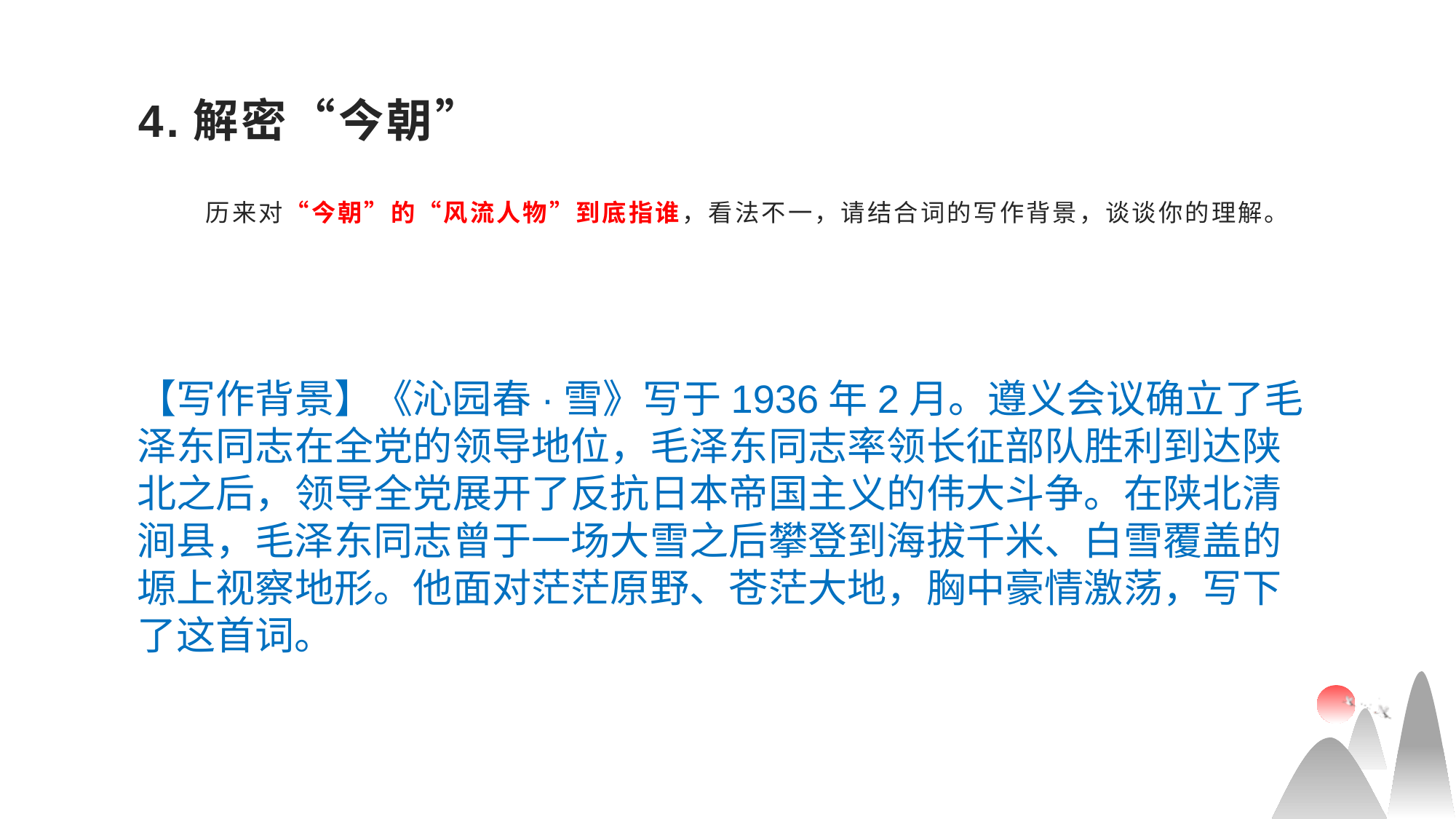

# 4.解密“今朝”
        历来对“今朝”的“风流人物”到底指谁，看法不一，请结合词的写作背景，谈谈你的理解。

【写作背景】《沁园春·雪》写于1936年2月。遵义会议确立了毛泽东同志在全党的领导地位，毛泽东同志率领长征部队胜利到达陕北之后，领导全党展开了反抗日本帝国主义的伟大斗争。在陕北清涧县，毛泽东同志曾于一场大雪之后攀登到海拔千米、白雪覆盖的塬上视察地形。他面对茫茫原野、苍茫大地，胸中豪情激荡，写下了这首词。